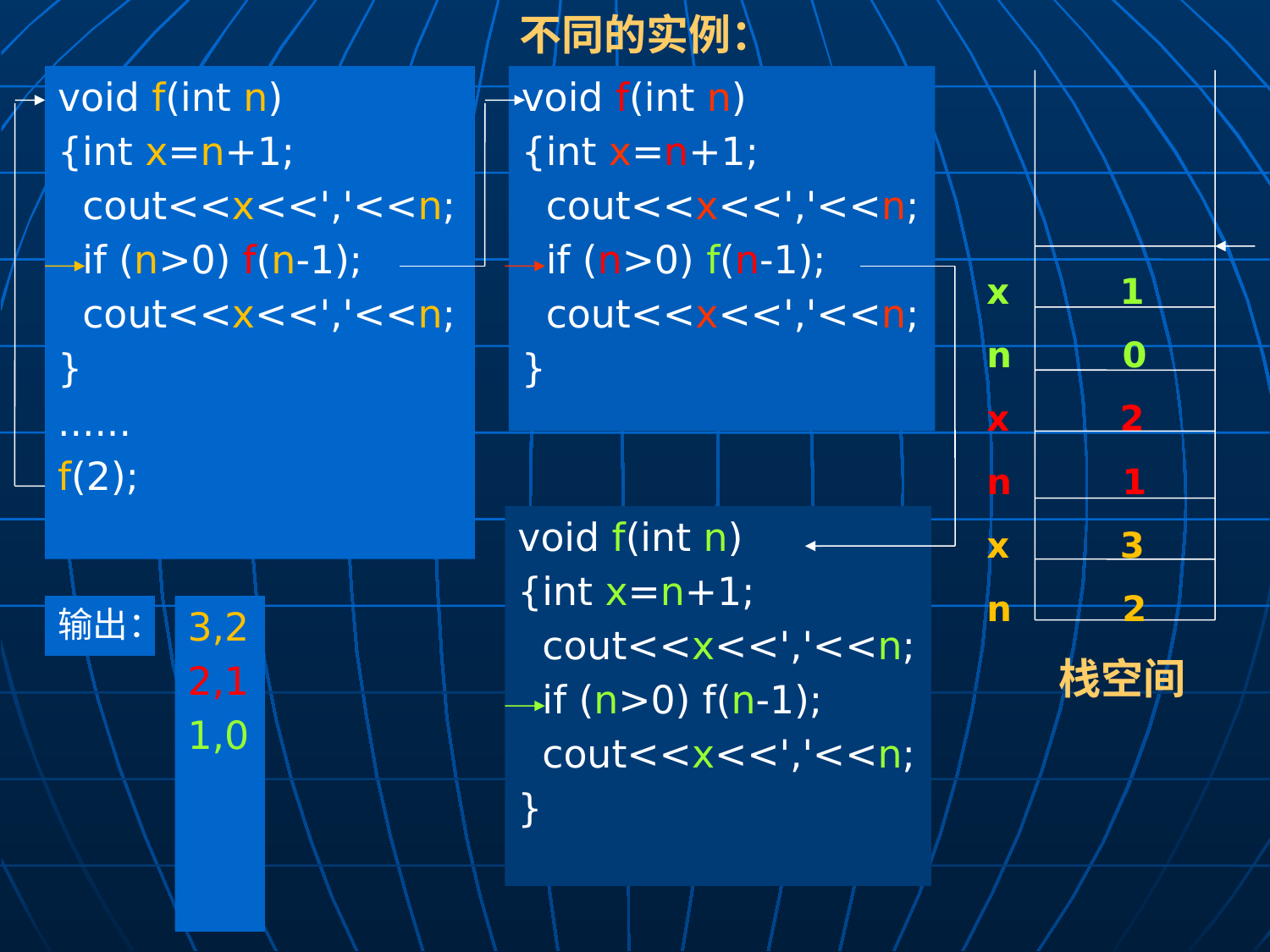

不同的实例：
void f(int n)
{int x=n+1;
  cout<<x<<','<<n;
  if (n>0) f(n-1);
  cout<<x<<','<<n;
}
......
f(2);
void f(int n)
{int x=n+1;
  cout<<x<<','<<n;
  if (n>0) f(n-1);
  cout<<x<<','<<n;
}

               x         1
               n         0
               x         2
               n         1
               x         3
               n         2

void f(int n)
{int x=n+1;
  cout<<x<<','<<n;
  if (n>0) f(n-1);
  cout<<x<<','<<n;
}

输出：
3,2
2,1
1,0

栈空间